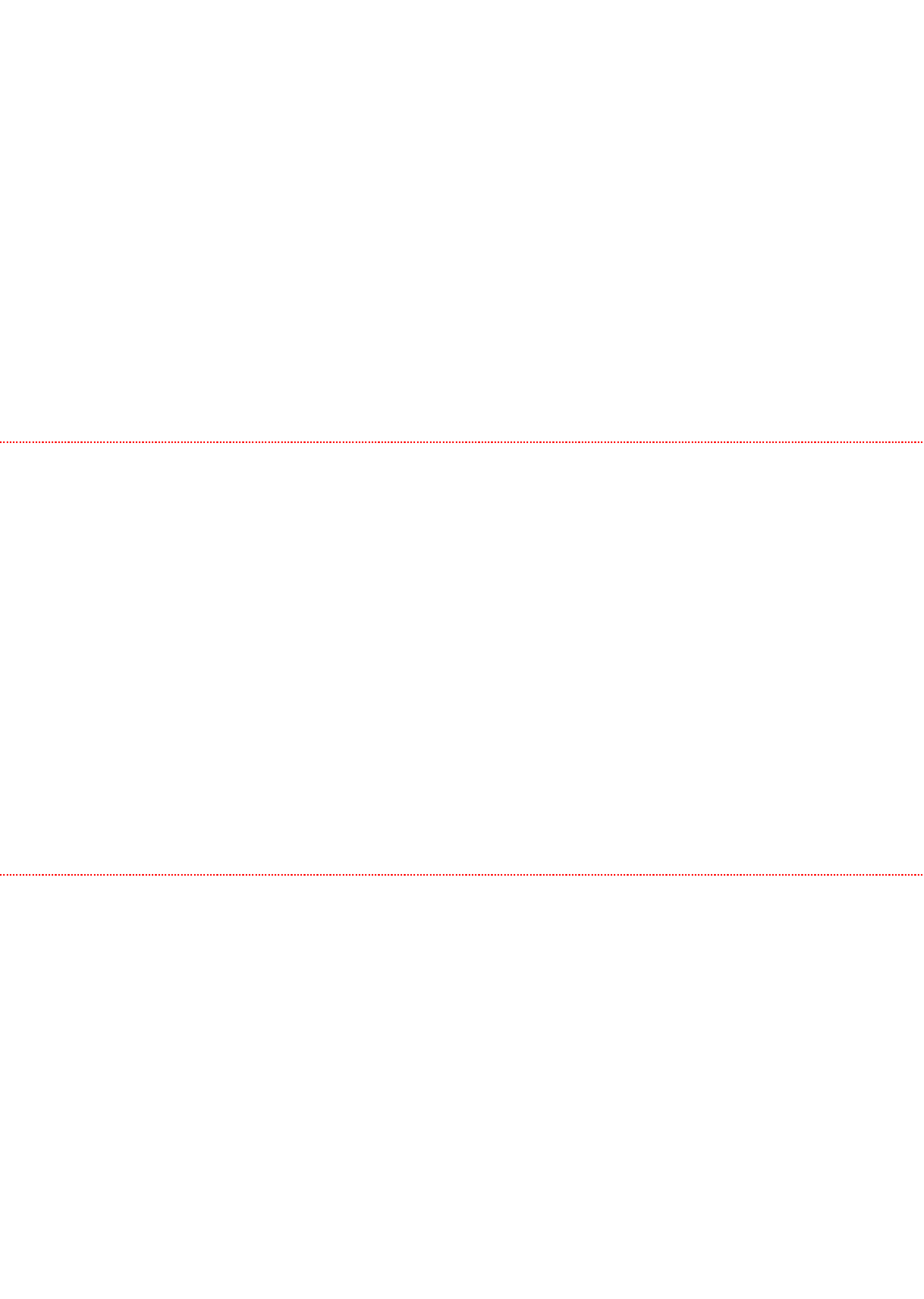

天
【折イメージライン】谷折
※PDFに保存する前に線を削除してください。
【折イメージライン】谷折
※PDFに保存する前に線を削除してください。
中に折り込まれる面
地